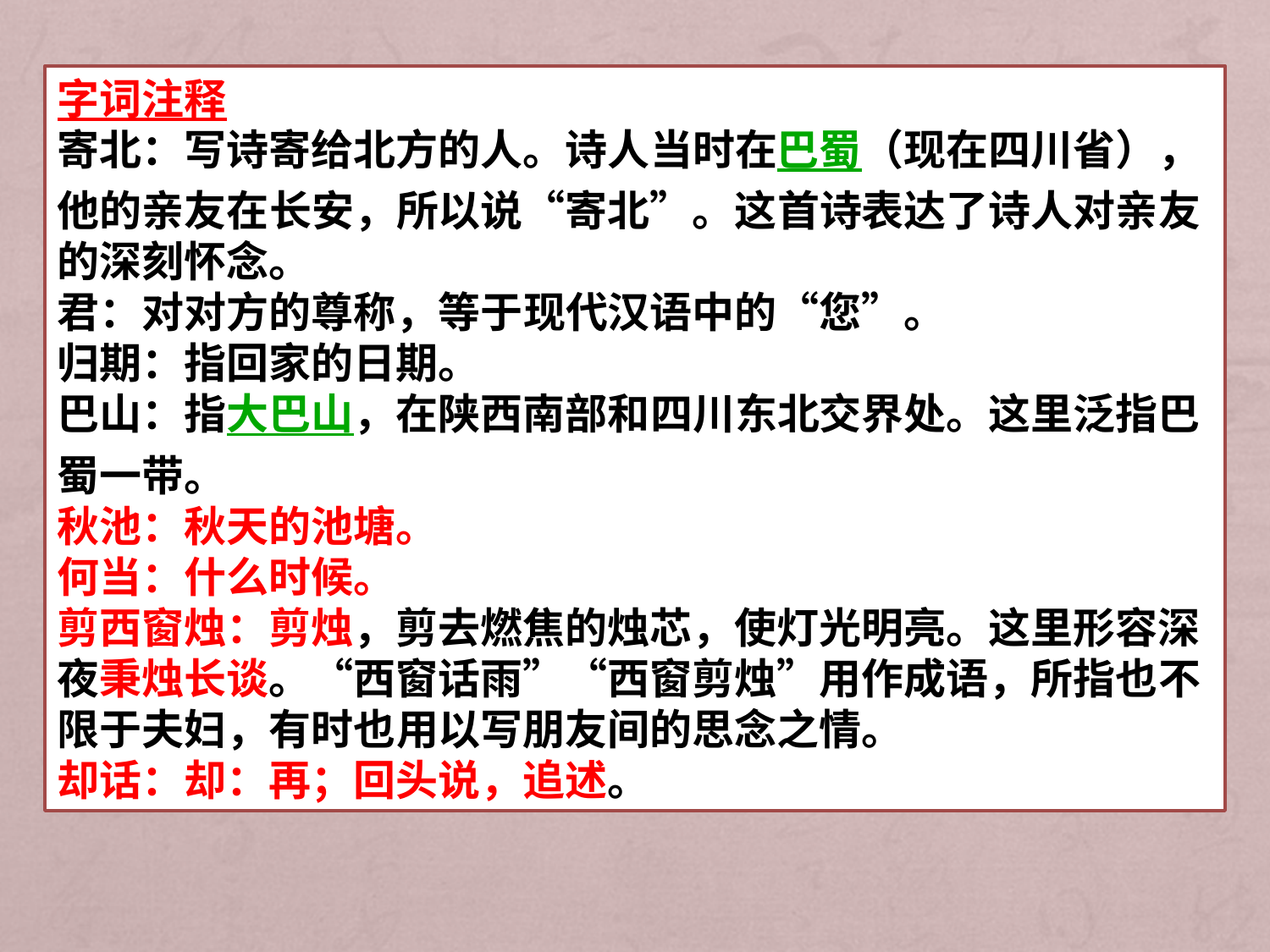

字词注释
寄北：写诗寄给北方的人。诗人当时在巴蜀（现在四川省），他的亲友在长安，所以说“寄北”。这首诗表达了诗人对亲友的深刻怀念。
君：对对方的尊称，等于现代汉语中的“您”。
归期：指回家的日期。
巴山：指大巴山，在陕西南部和四川东北交界处。这里泛指巴蜀一带。
秋池：秋天的池塘。
何当：什么时候。
剪西窗烛：剪烛，剪去燃焦的烛芯，使灯光明亮。这里形容深夜秉烛长谈。“西窗话雨”“西窗剪烛”用作成语，所指也不限于夫妇，有时也用以写朋友间的思念之情。
却话：却：再；回头说，追述。